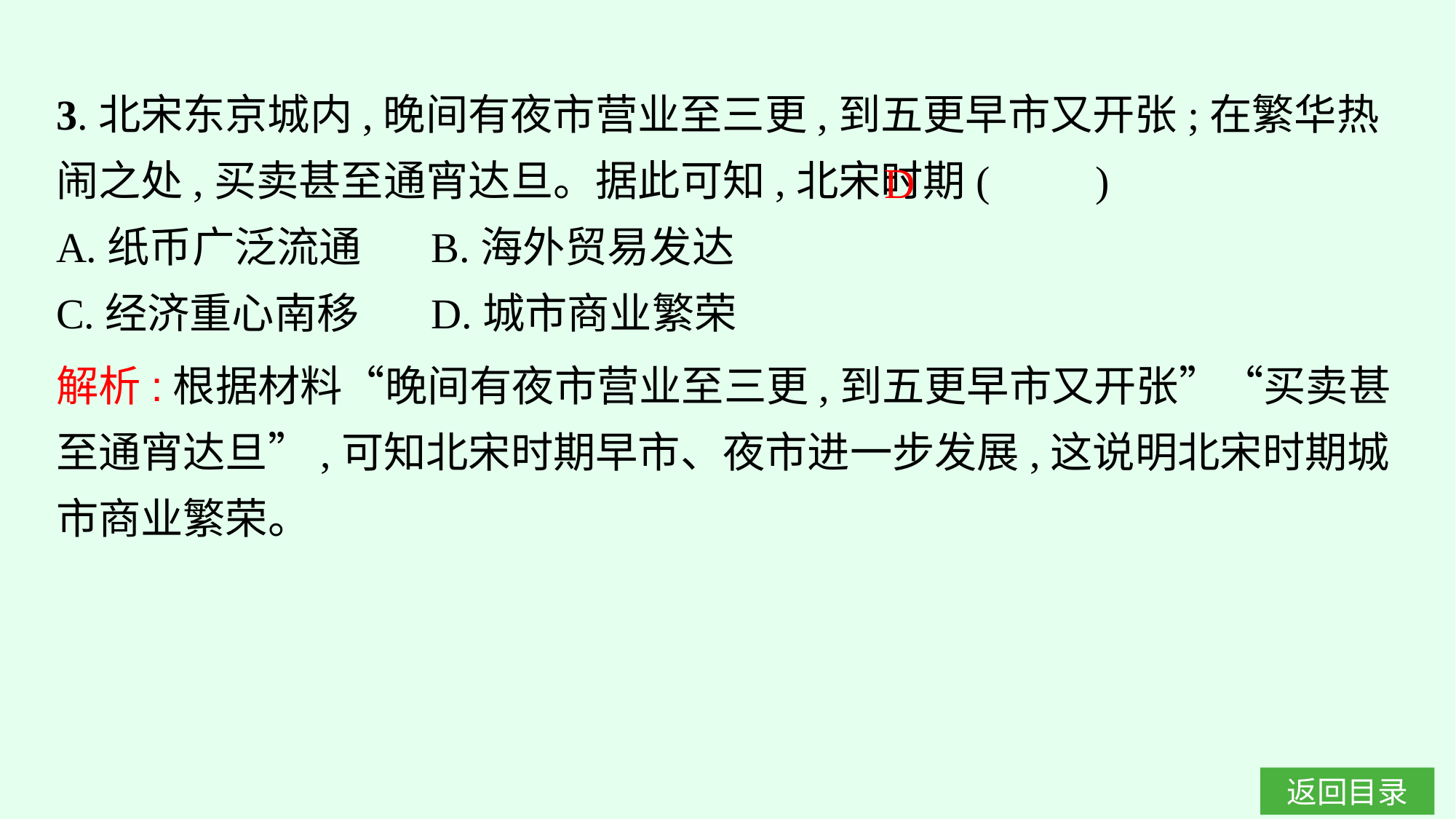

3.北宋东京城内,晚间有夜市营业至三更,到五更早市又开张;在繁华热闹之处,买卖甚至通宵达旦。据此可知,北宋时期(　　)
A.纸币广泛流通	B.海外贸易发达
C.经济重心南移	D.城市商业繁荣
D
解析:根据材料“晚间有夜市营业至三更,到五更早市又开张”“买卖甚至通宵达旦”,可知北宋时期早市、夜市进一步发展,这说明北宋时期城市商业繁荣。